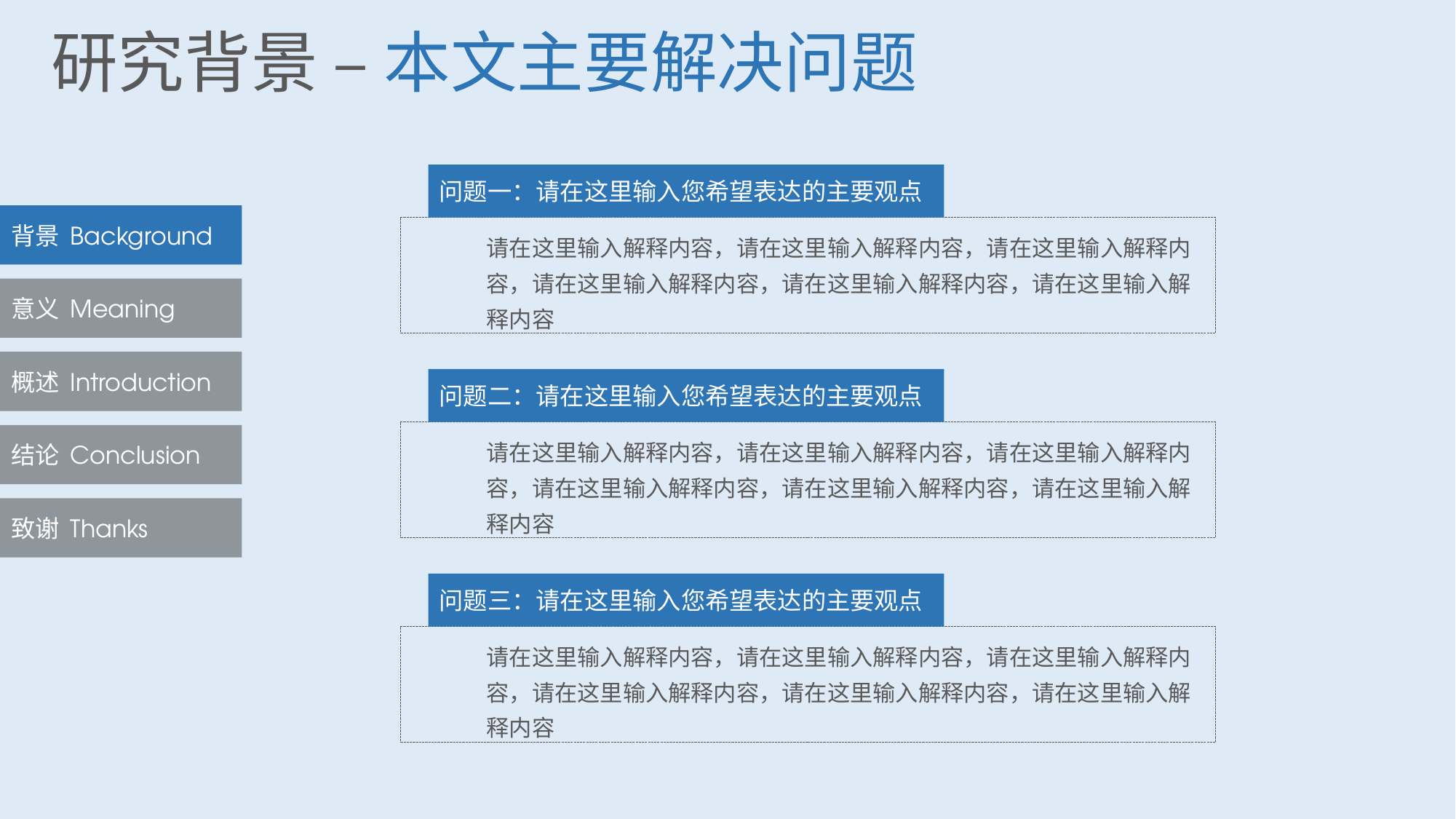

研究背景 – 本文主要解决问题
问题一：请在这里输入您希望表达的主要观点
请在这里输入解释内容，请在这里输入解释内容，请在这里输入解释内容，请在这里输入解释内容，请在这里输入解释内容，请在这里输入解释内容
背景 Background
意义 Meaning
概述 Introduction
问题二：请在这里输入您希望表达的主要观点
请在这里输入解释内容，请在这里输入解释内容，请在这里输入解释内容，请在这里输入解释内容，请在这里输入解释内容，请在这里输入解释内容
结论 Conclusion
致谢 Thanks
问题三：请在这里输入您希望表达的主要观点
请在这里输入解释内容，请在这里输入解释内容，请在这里输入解释内容，请在这里输入解释内容，请在这里输入解释内容，请在这里输入解释内容